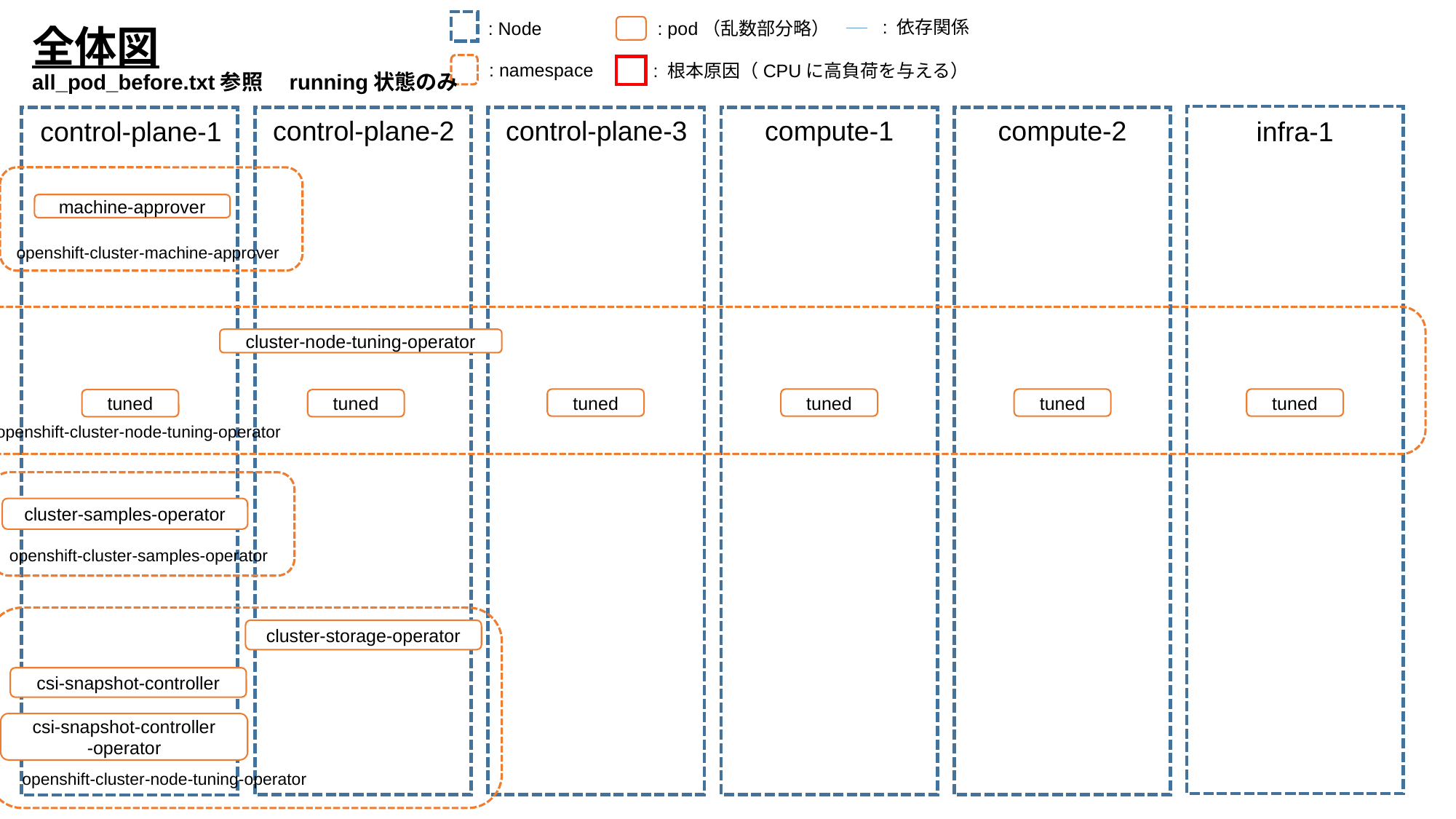

: 依存関係
: pod（乱数部分略）

: Node
全体図
all_pod_before.txt参照　running状態のみ
: namespace

: 根本原因（CPUに高負荷を与える）

compute-1
compute-2
control-plane-3
control-plane-2
control-plane-1
infra-1

machine-approver
openshift-cluster-machine-approver

cluster-node-tuning-operator
tuned
tuned
tuned
tuned
tuned
tuned
openshift-cluster-node-tuning-operator

cluster-samples-operator
openshift-cluster-samples-operator

cluster-storage-operator
csi-snapshot-controller
csi-snapshot-controller
-operator
openshift-cluster-node-tuning-operator